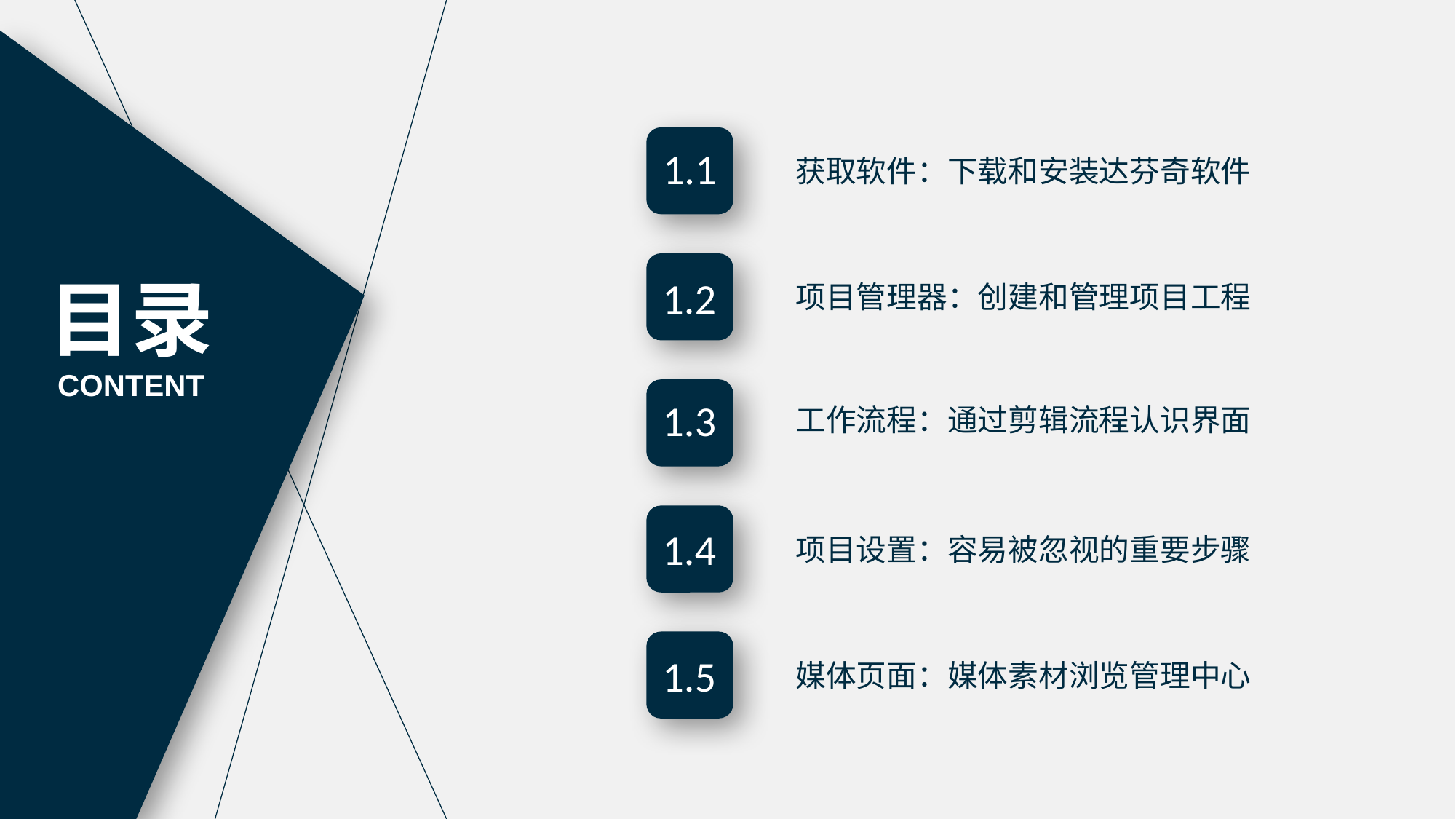

1.1
获取软件：下载和安装达芬奇软件

目录
CONTENT
1.2
项目管理器：创建和管理项目工程

1.3
工作流程：通过剪辑流程认识界面

1.4
项目设置：容易被忽视的重要步骤

1.5
媒体页面：媒体素材浏览管理中心